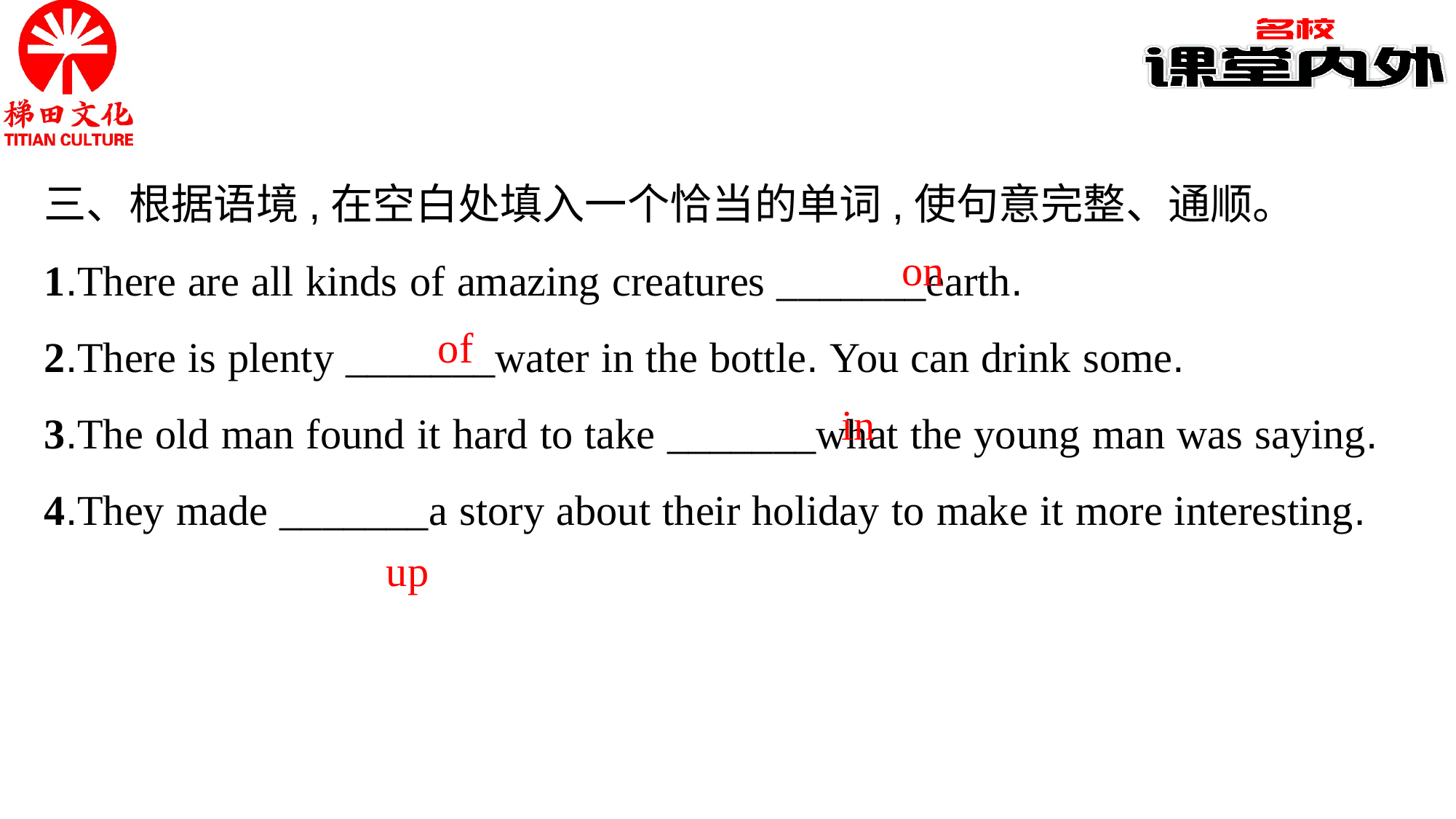

三、根据语境,在空白处填入一个恰当的单词,使句意完整、通顺。
1.There are all kinds of amazing creatures _______earth.
2.There is plenty _______water in the bottle. You can drink some.
3.The old man found it hard to take _______what the young man was saying.
4.They made _______a story about their holiday to make it more interesting.
on
of
in
up